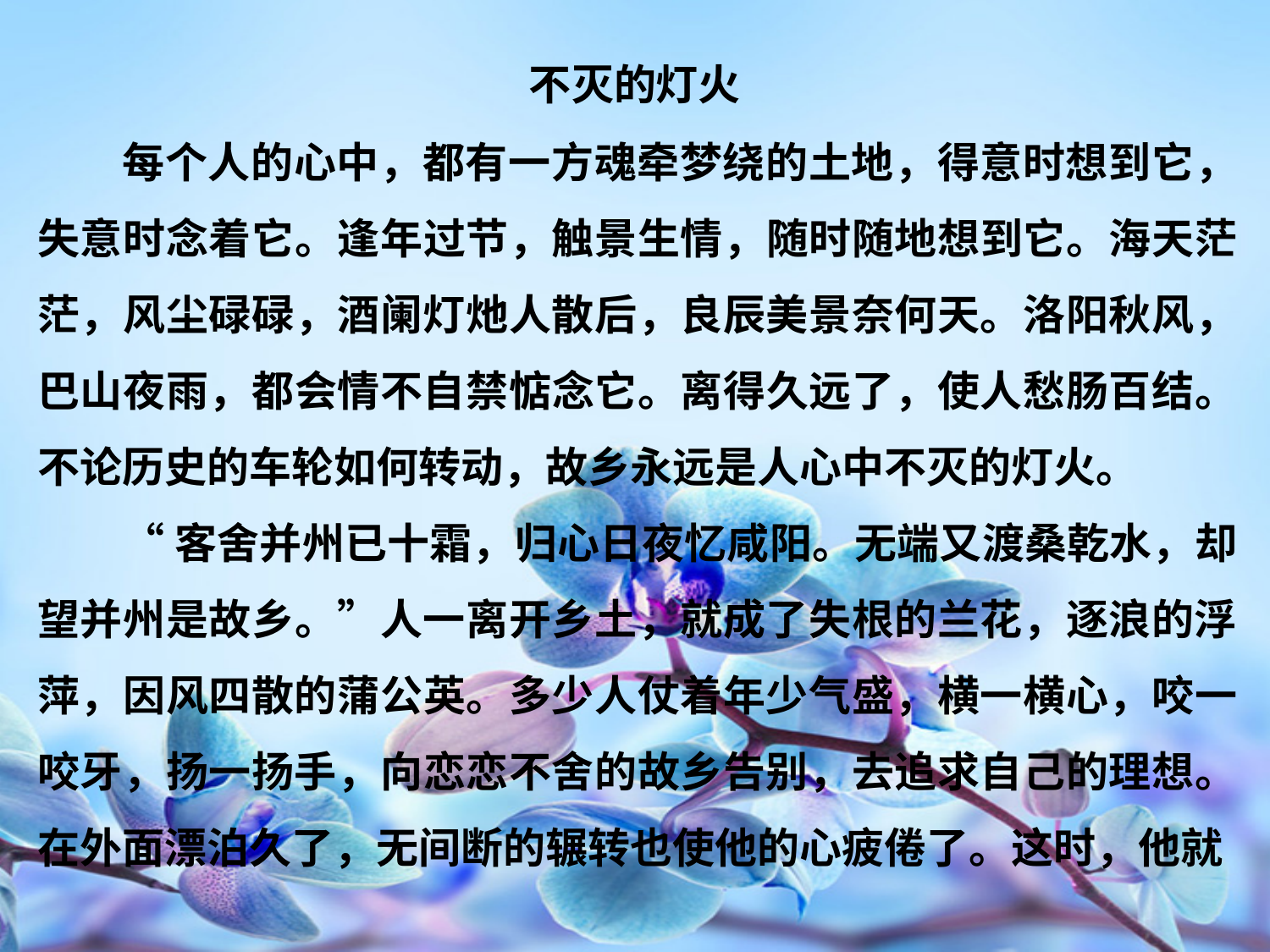

不灭的灯火
每个人的心中，都有一方魂牵梦绕的土地，得意时想到它，失意时念着它。逢年过节，触景生情，随时随地想到它。海天茫茫，风尘碌碌，酒阑灯灺人散后，良辰美景奈何天。洛阳秋风，巴山夜雨，都会情不自禁惦念它。离得久远了，使人愁肠百结。不论历史的车轮如何转动，故乡永远是人心中不灭的灯火。
“客舍并州已十霜，归心日夜忆咸阳。无端又渡桑乾水，却望并州是故乡。”人一离开乡土，就成了失根的兰花，逐浪的浮萍，因风四散的蒲公英。多少人仗着年少气盛，横一横心，咬一咬牙，扬一扬手，向恋恋不舍的故乡告别，去追求自己的理想。在外面漂泊久了，无间断的辗转也使他的心疲倦了。这时，他就